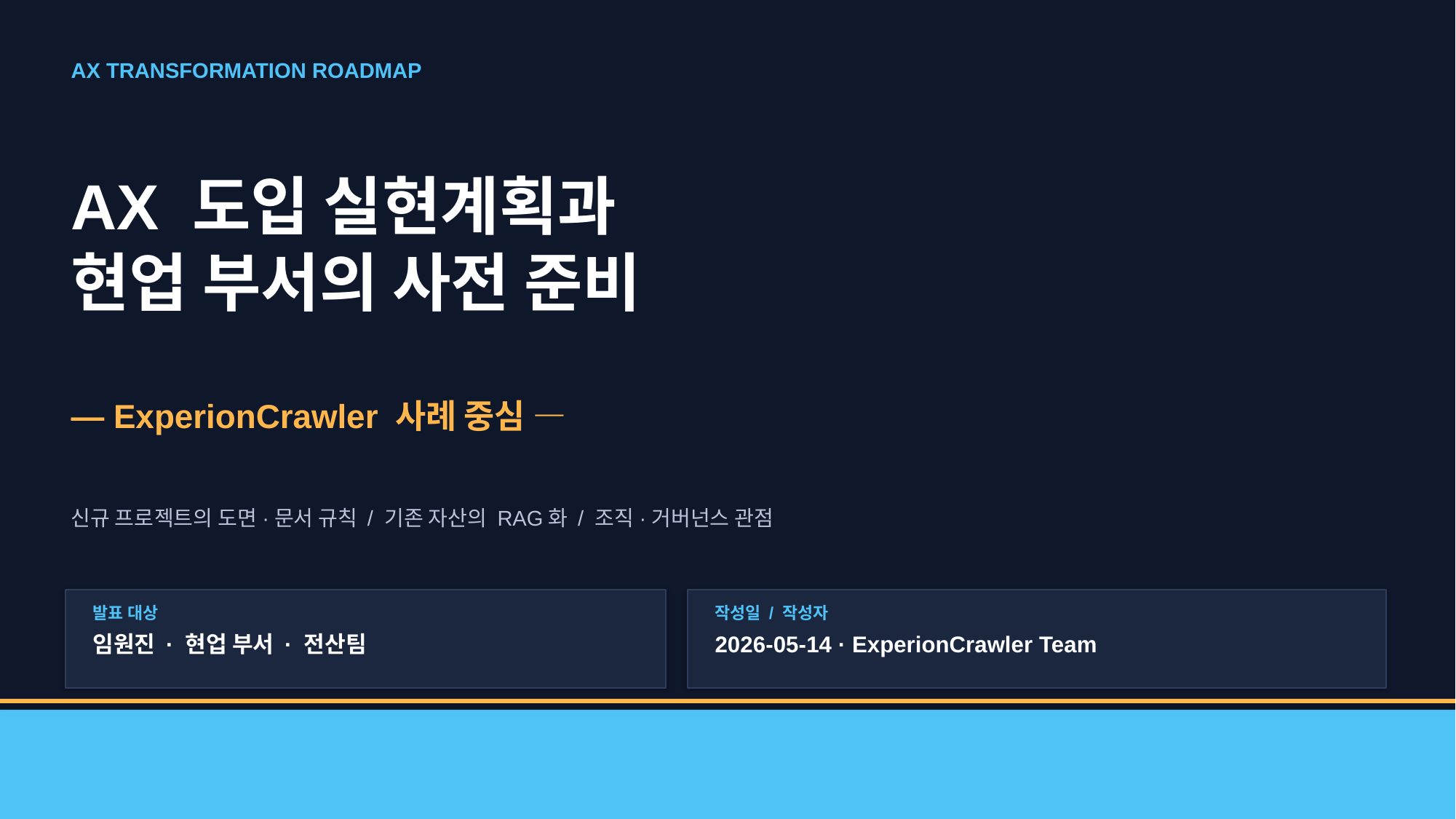

AX TRANSFORMATION ROADMAP
AX 도입 실현계획과
현업 부서의 사전 준비
— ExperionCrawler 사례 중심 —
신규 프로젝트의 도면·문서 규칙 / 기존 자산의 RAG화 / 조직·거버넌스 관점

발표 대상
작성일 / 작성자
임원진 · 현업 부서 · 전산팀
2026-05-14 · ExperionCrawler Team